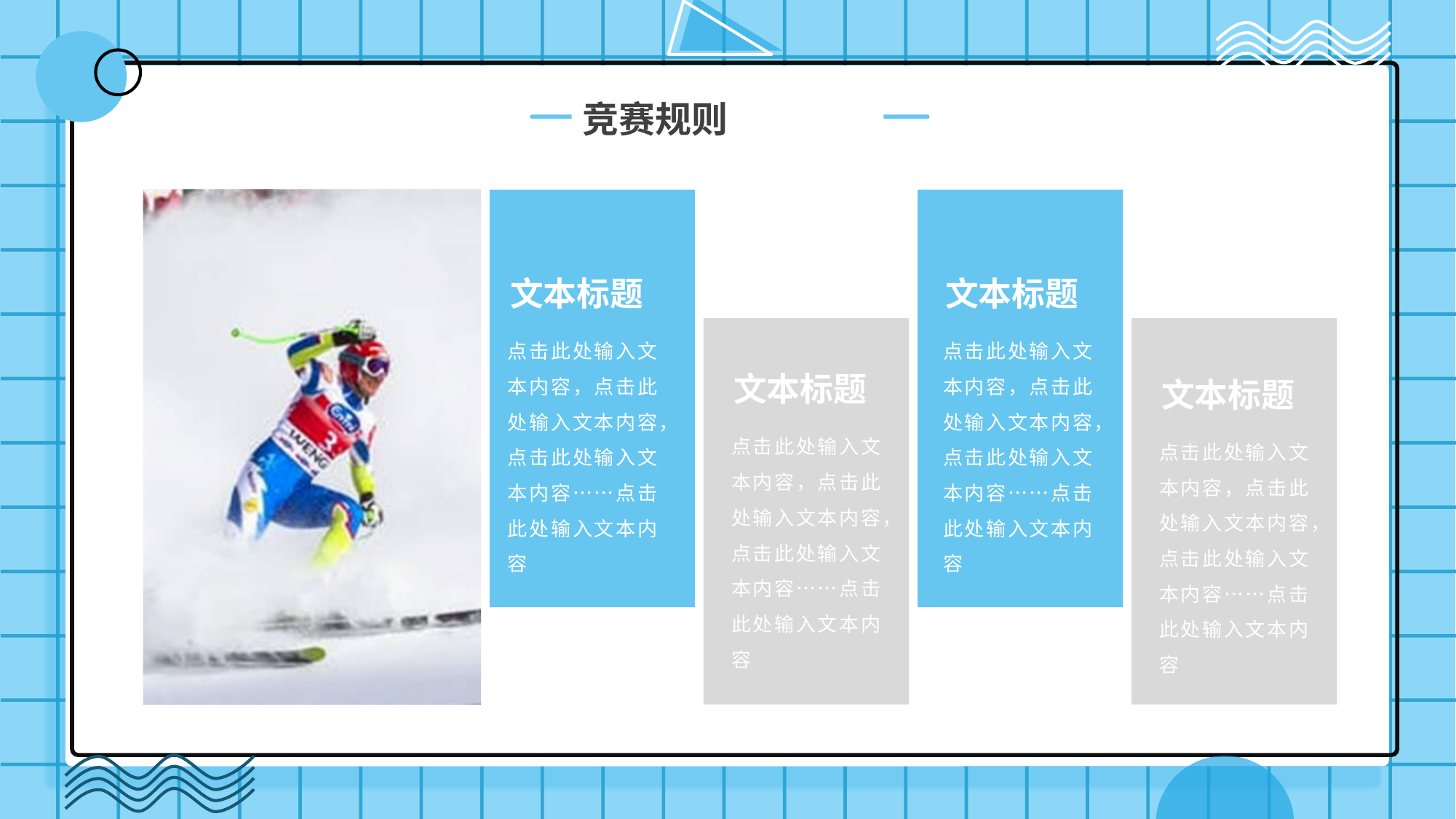

竞赛规则

文本标题
点击此处输入文本内容，点击此处输入文本内容，点击此处输入文本内容……点击此处输入文本内容

文本标题
点击此处输入文本内容，点击此处输入文本内容，点击此处输入文本内容……点击此处输入文本内容

文本标题
点击此处输入文本内容，点击此处输入文本内容，点击此处输入文本内容……点击此处输入文本内容

文本标题
点击此处输入文本内容，点击此处输入文本内容，点击此处输入文本内容……点击此处输入文本内容